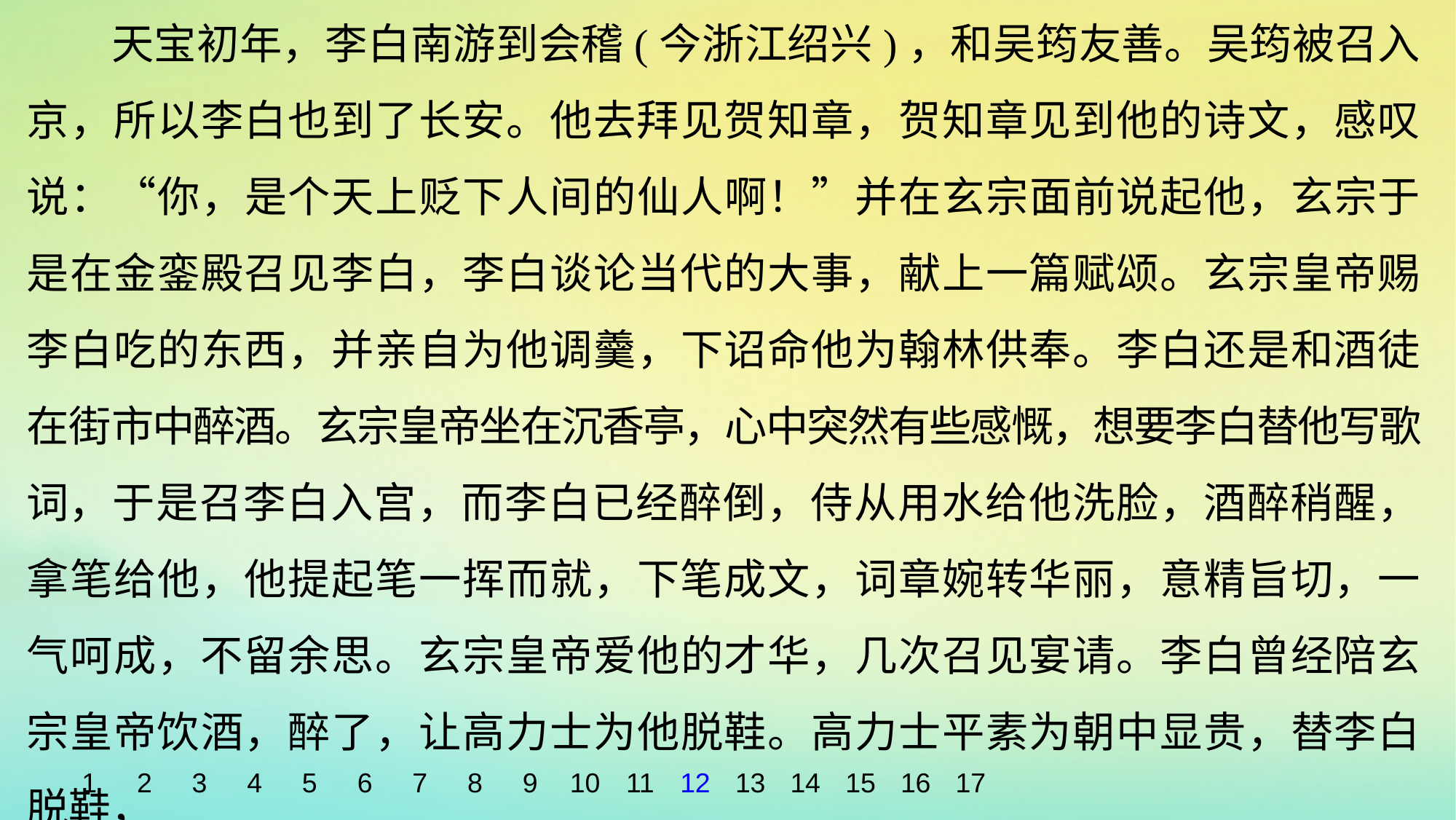

天宝初年，李白南游到会稽(今浙江绍兴)，和吴筠友善。吴筠被召入京，所以李白也到了长安。他去拜见贺知章，贺知章见到他的诗文，感叹说：“你，是个天上贬下人间的仙人啊！”并在玄宗面前说起他，玄宗于是在金銮殿召见李白，李白谈论当代的大事，献上一篇赋颂。玄宗皇帝赐李白吃的东西，并亲自为他调羹，下诏命他为翰林供奉。李白还是和酒徒在街市中醉酒。玄宗皇帝坐在沉香亭，心中突然有些感慨，想要李白替他写歌词，于是召李白入宫，而李白已经醉倒，侍从用水给他洗脸，酒醉稍醒，拿笔给他，他提起笔一挥而就，下笔成文，词章婉转华丽，意精旨切，一气呵成，不留余思。玄宗皇帝爱他的才华，几次召见宴请。李白曾经陪玄宗皇帝饮酒，醉了，让高力士为他脱鞋。高力士平素为朝中显贵，替李白脱鞋，
1
2
3
4
5
6
7
8
9
10
11
12
13
14
15
16
17